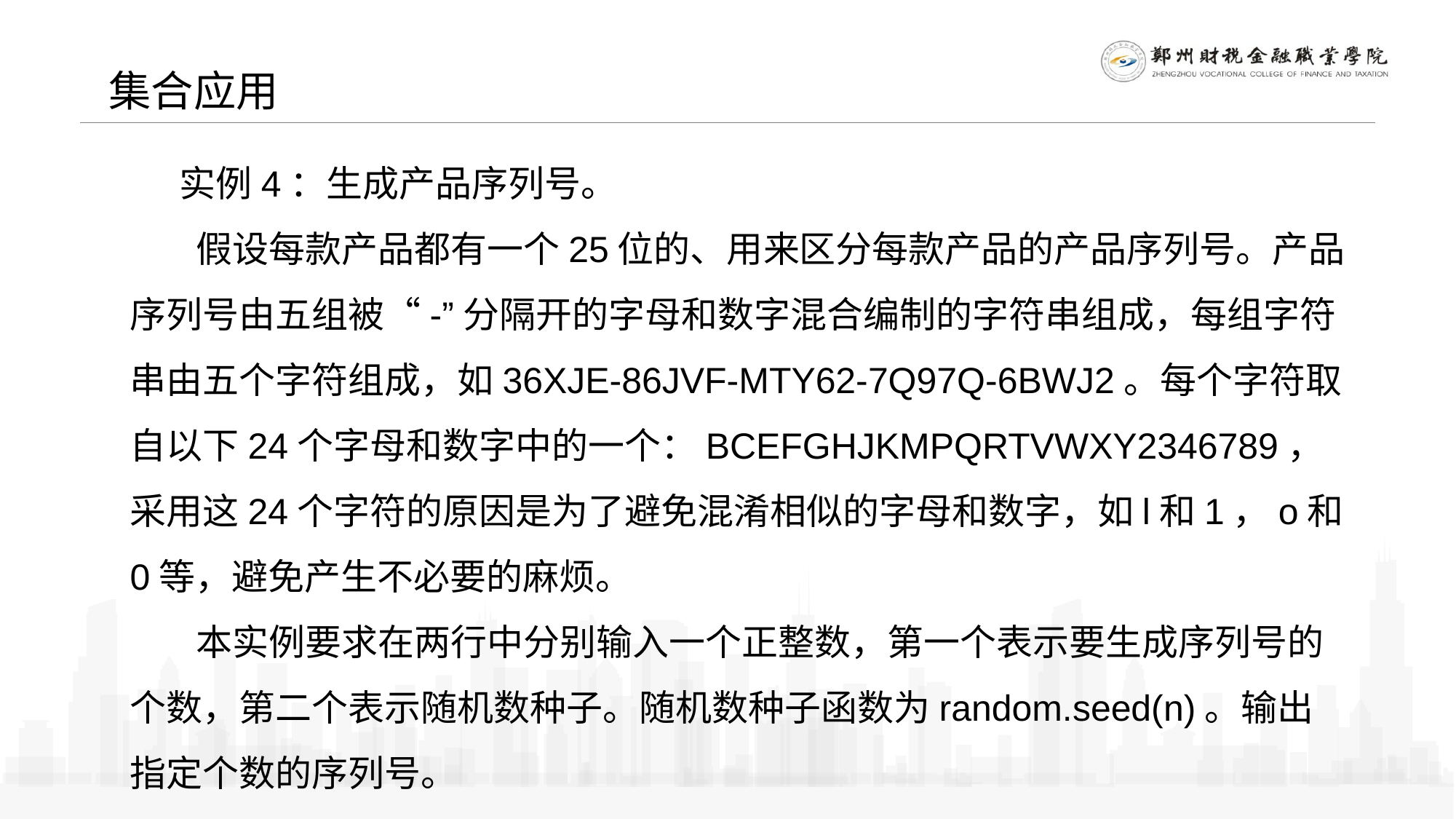

集合应用
     实例4：生成产品序列号。
       假设每款产品都有一个25位的、用来区分每款产品的产品序列号。产品序列号由五组被“-”分隔开的字母和数字混合编制的字符串组成，每组字符串由五个字符组成，如36XJE-86JVF-MTY62-7Q97Q-6BWJ2。每个字符取自以下24个字母和数字中的一个：BCEFGHJKMPQRTVWXY2346789，采用这24个字符的原因是为了避免混淆相似的字母和数字，如l和1，o和0等，避免产生不必要的麻烦。
       本实例要求在两行中分别输入一个正整数，第一个表示要生成序列号的个数，第二个表示随机数种子。随机数种子函数为random.seed(n)。输出指定个数的序列号。